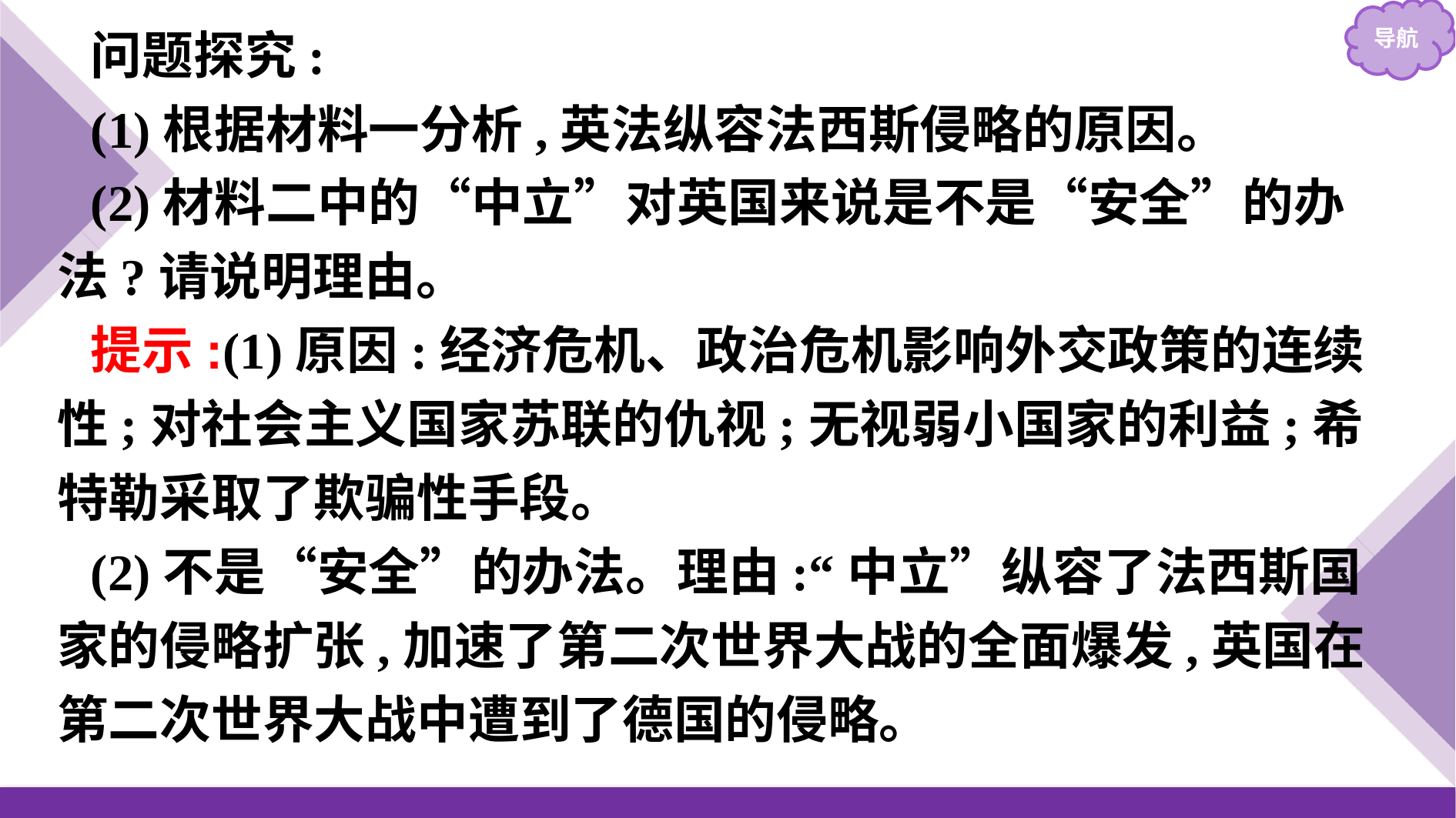

问题探究:
(1)根据材料一分析,英法纵容法西斯侵略的原因。
(2)材料二中的“中立”对英国来说是不是“安全”的办法?请说明理由。
提示:(1)原因:经济危机、政治危机影响外交政策的连续性;对社会主义国家苏联的仇视;无视弱小国家的利益;希特勒采取了欺骗性手段。
(2)不是“安全”的办法。理由:“中立”纵容了法西斯国家的侵略扩张,加速了第二次世界大战的全面爆发,英国在第二次世界大战中遭到了德国的侵略。